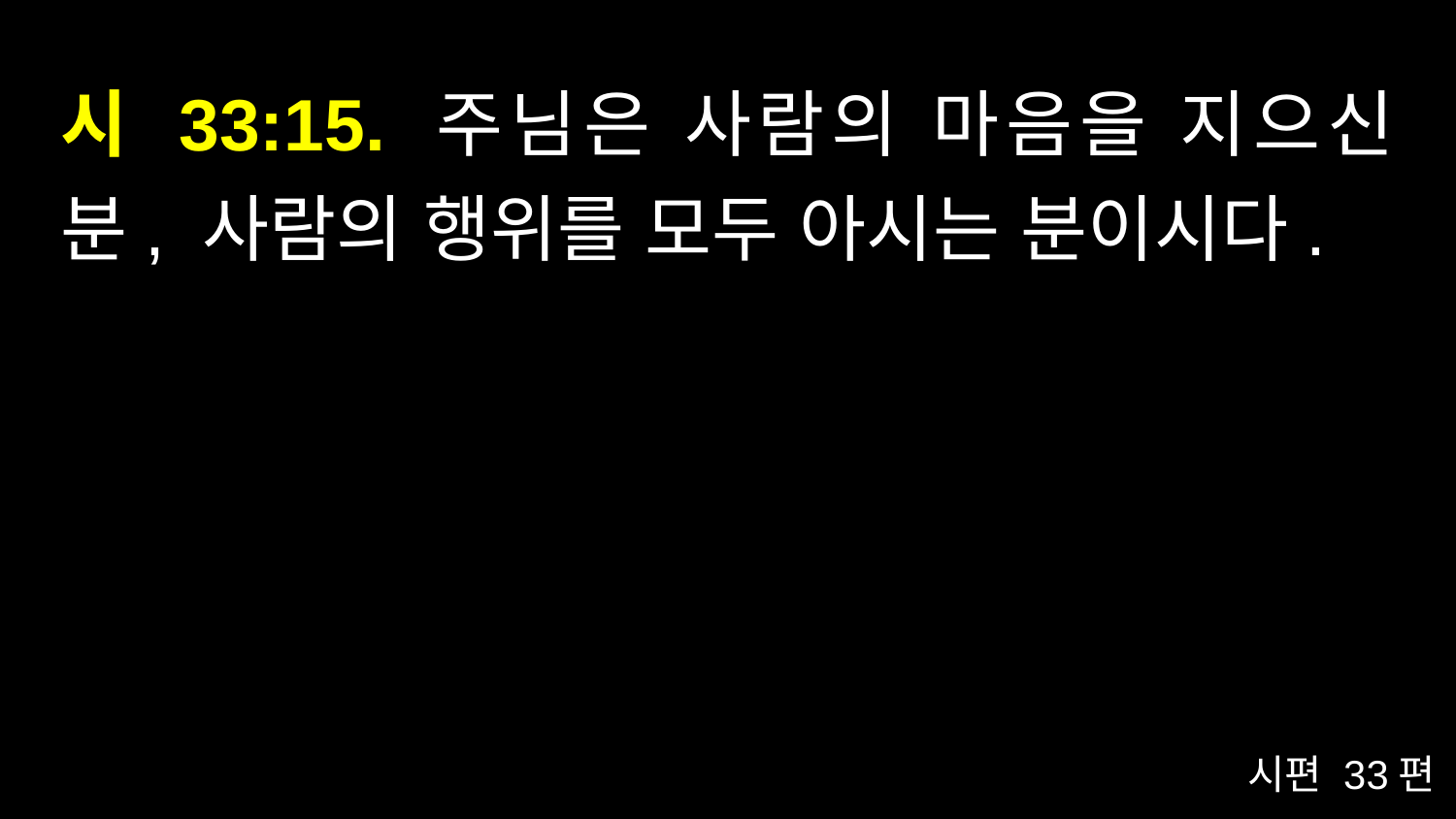

# 시 33:15. 주님은 사람의 마음을 지으신 분, 사람의 행위를 모두 아시는 분이시다.
시편 33편